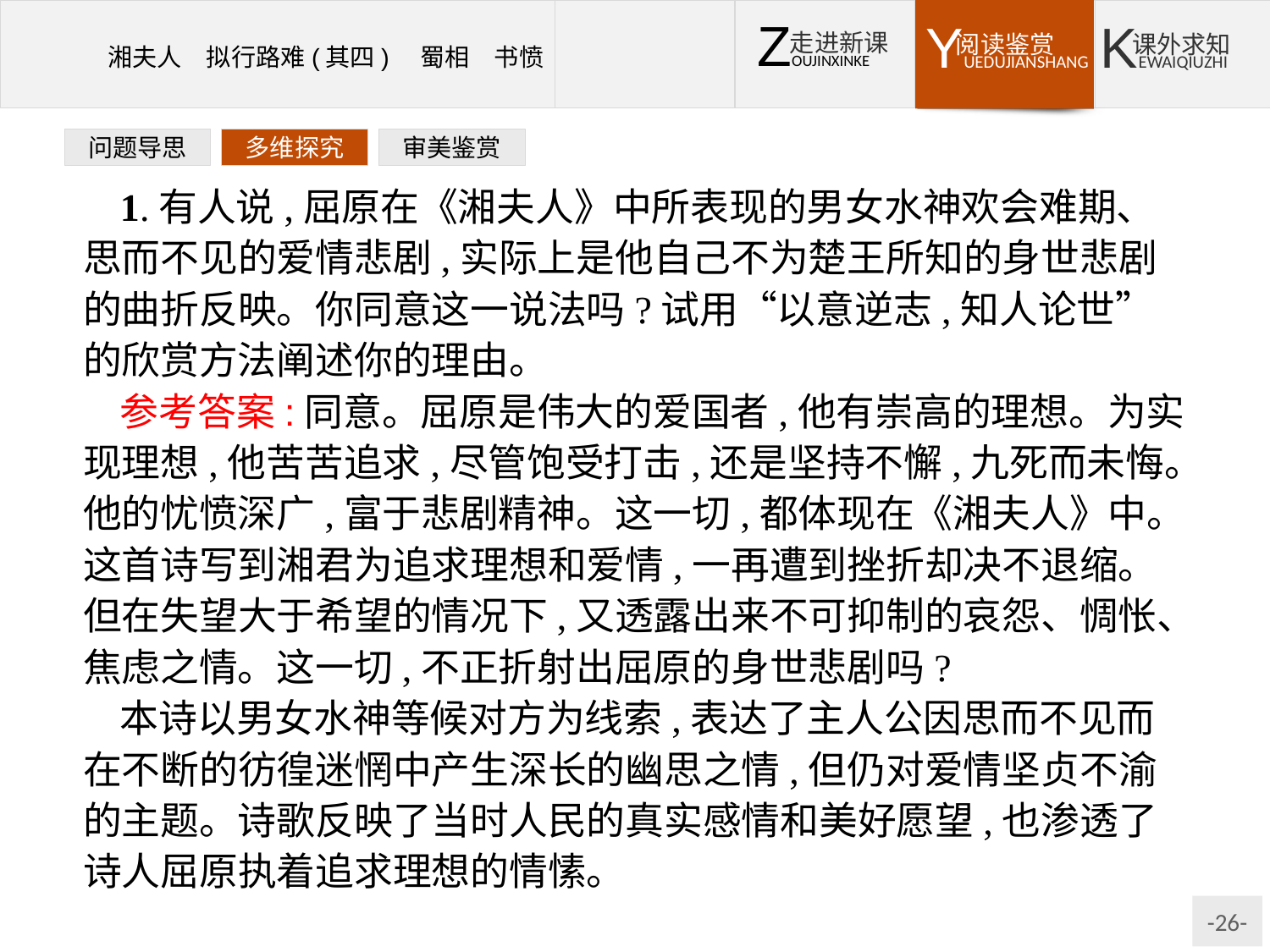

问题导思
多维探究
审美鉴赏
1.有人说,屈原在《湘夫人》中所表现的男女水神欢会难期、思而不见的爱情悲剧,实际上是他自己不为楚王所知的身世悲剧的曲折反映。你同意这一说法吗?试用“以意逆志,知人论世”的欣赏方法阐述你的理由。
参考答案:同意。屈原是伟大的爱国者,他有崇高的理想。为实现理想,他苦苦追求,尽管饱受打击,还是坚持不懈,九死而未悔。他的忧愤深广,富于悲剧精神。这一切,都体现在《湘夫人》中。这首诗写到湘君为追求理想和爱情,一再遭到挫折却决不退缩。但在失望大于希望的情况下,又透露出来不可抑制的哀怨、惆怅、焦虑之情。这一切,不正折射出屈原的身世悲剧吗?
本诗以男女水神等候对方为线索,表达了主人公因思而不见而在不断的彷徨迷惘中产生深长的幽思之情,但仍对爱情坚贞不渝的主题。诗歌反映了当时人民的真实感情和美好愿望,也渗透了诗人屈原执着追求理想的情愫。